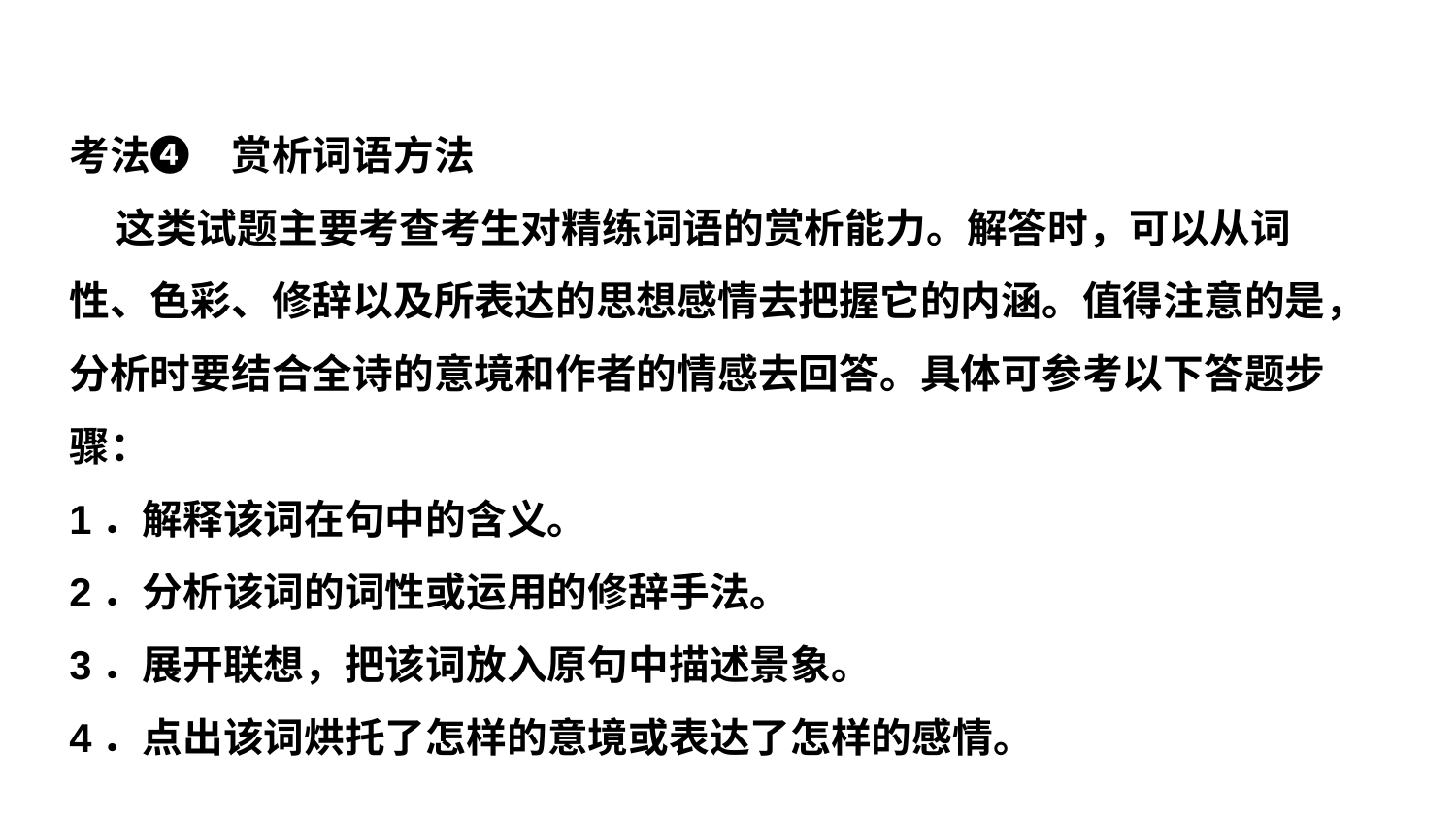

考法❹　赏析词语方法
    这类试题主要考查考生对精练词语的赏析能力。解答时，可以从词
性、色彩、修辞以及所表达的思想感情去把握它的内涵。值得注意的是，
分析时要结合全诗的意境和作者的情感去回答。具体可参考以下答题步
骤：
1．解释该词在句中的含义。
2．分析该词的词性或运用的修辞手法。
3．展开联想，把该词放入原句中描述景象。
4．点出该词烘托了怎样的意境或表达了怎样的感情。